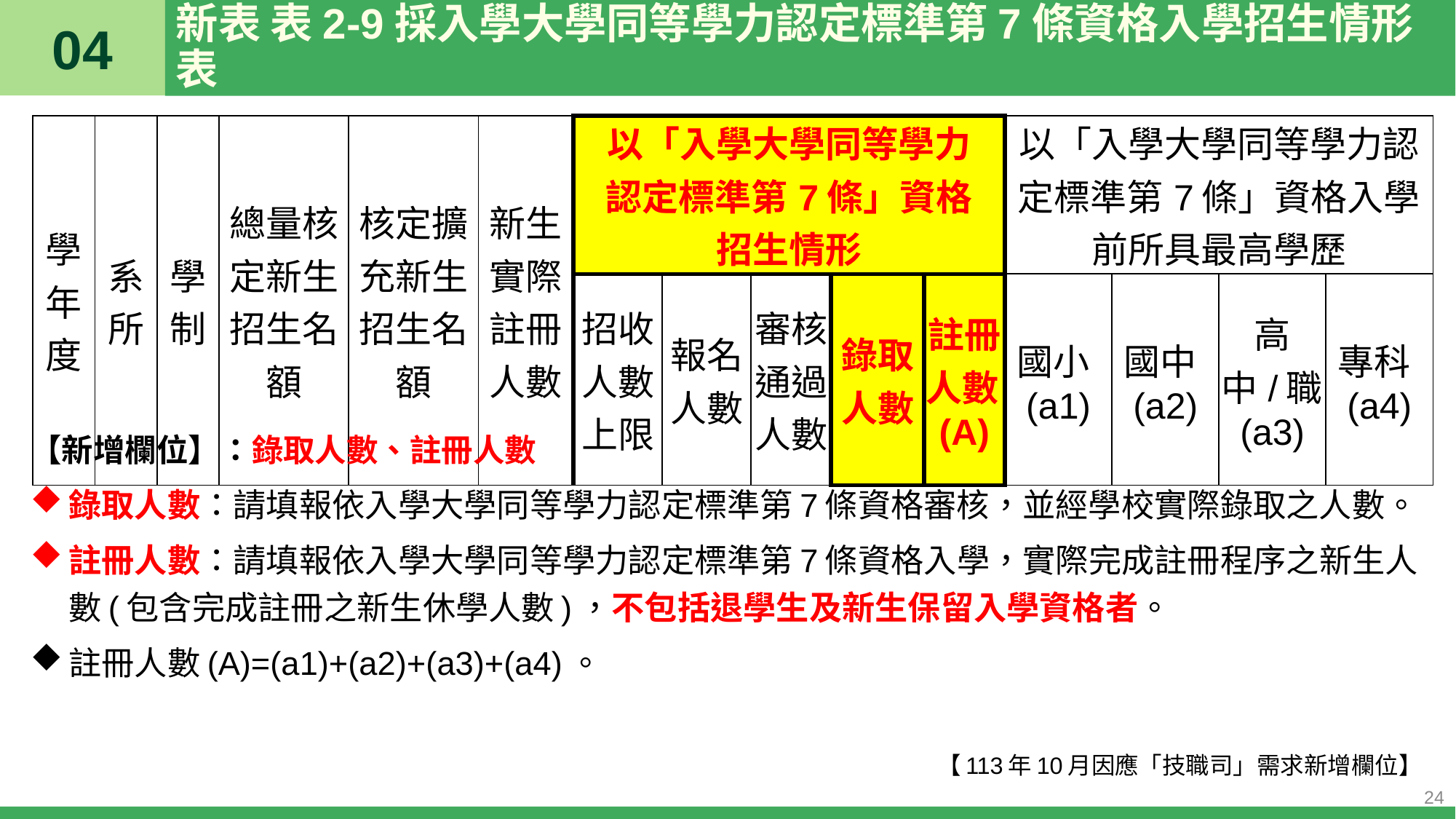

04
# 新表 表2-9採入學大學同等學力認定標準第7條資格入學招生情形表
| 學年度 | 系所 | 學制 | 總量核定新生招生名額 | 核定擴充新生招生名額 | 新生實際註冊人數 | 以「入學大學同等學力 認定標準第7條」資格 招生情形 |  |  |  |  | 以「入學大學同等學力認定標準第7條」資格入學前所具最高學歷 |  |  |  |
| --- | --- | --- | --- | --- | --- | --- | --- | --- | --- | --- | --- | --- | --- | --- |
|  |  |  |  |  |  | 招收人數上限 | 報名人數 | 審核通過人數 | 錄取人數 | 註冊人數(A) | 國小(a1) | 國中(a2) | 高中/職(a3) | 專科(a4) |
【新增欄位】：錄取人數、註冊人數
錄取人數：請填報依入學大學同等學力認定標準第7條資格審核，並經學校實際錄取之人數。
註冊人數：請填報依入學大學同等學力認定標準第7條資格入學，實際完成註冊程序之新生人數(包含完成註冊之新生休學人數)，不包括退學生及新生保留入學資格者。
註冊人數(A)=(a1)+(a2)+(a3)+(a4)。

【113年10月因應「技職司」需求新增欄位】
24